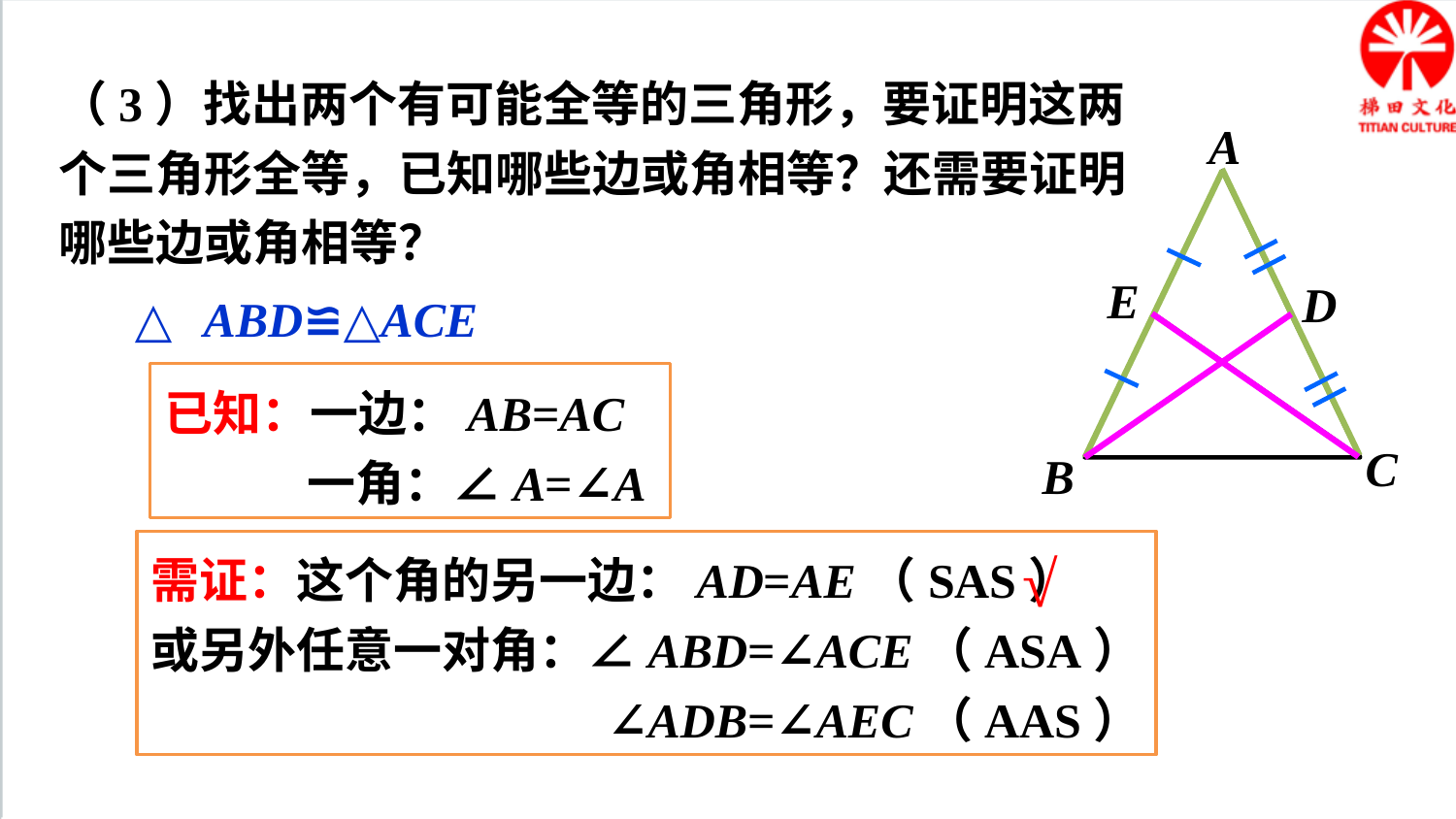

（3）找出两个有可能全等的三角形，要证明这两个三角形全等，已知哪些边或角相等？还需要证明哪些边或角相等？
A

E
D
C
B
①△ABD≌△ACE
已知：一边：AB=AC
            一角：∠A=∠A
需证：这个角的另一边：AD=AE（SAS）
或另外任意一对角：∠ABD=∠ACE（ASA）
∠ADB=∠AEC（AAS）
√